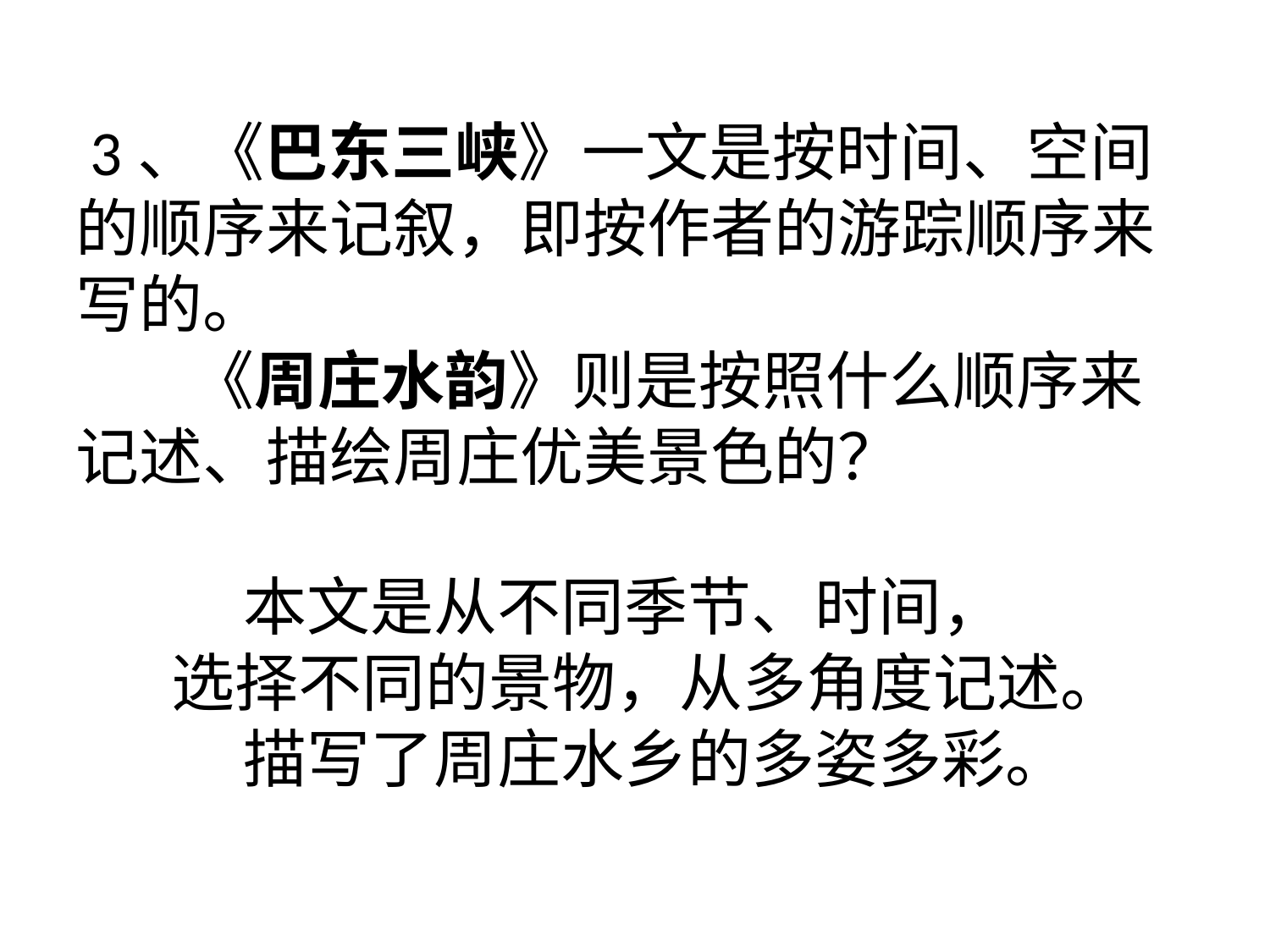

3、《巴东三峡》一文是按时间、空间的顺序来记叙，即按作者的游踪顺序来写的。
       《周庄水韵》则是按照什么顺序来记述、描绘周庄优美景色的？
         本文是从不同季节、时间，
选择不同的景物，从多角度记述。
    描写了周庄水乡的多姿多彩。